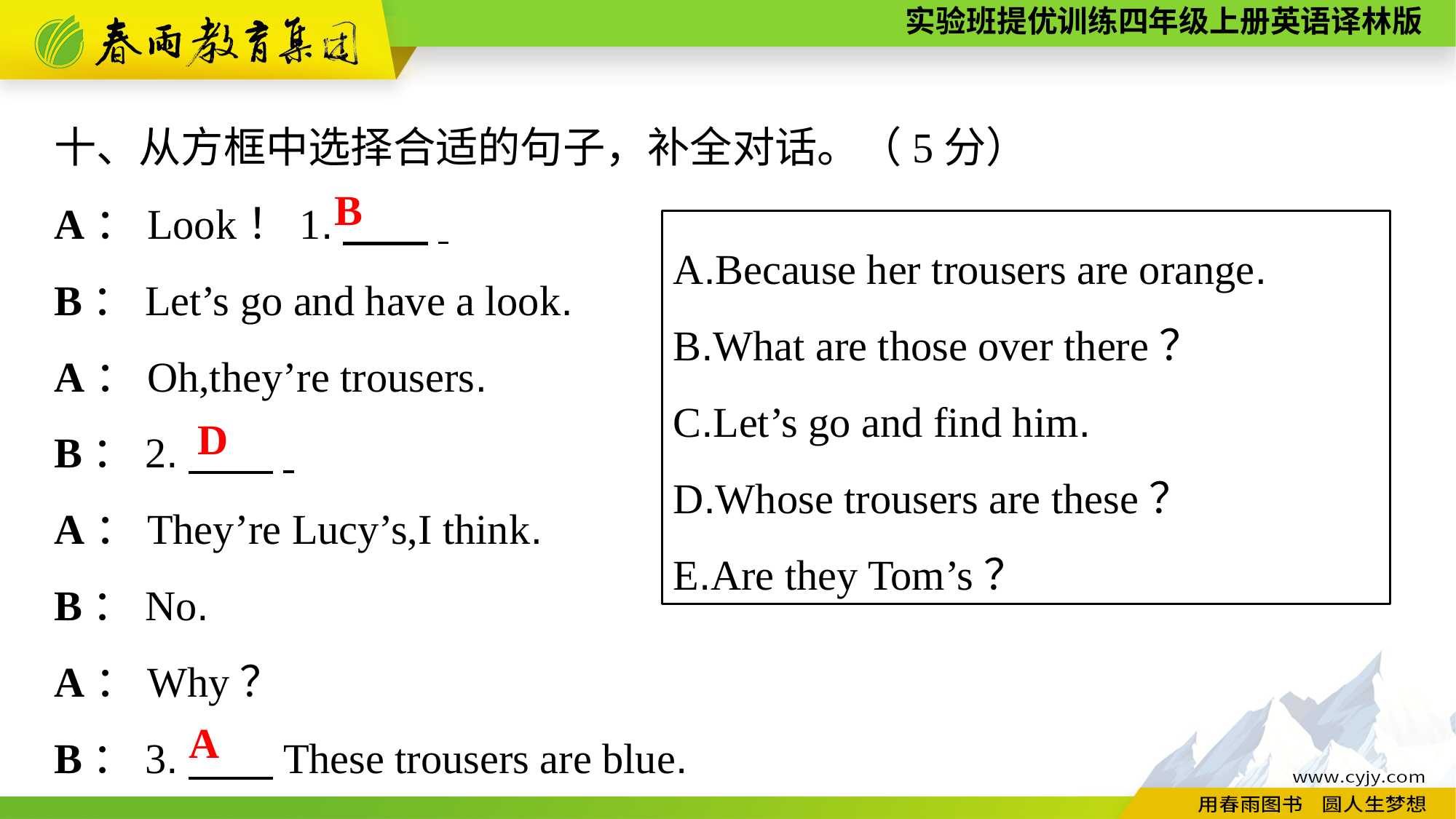

十、从方框中选择合适的句子，补全对话。（5分）
A：Look！1.　　.
B：Let’s go and have a look.
A：Oh,they’re trousers.
B：2.　　.
A：They’re Lucy’s,I think.
B：No.
A：Why？
B：3.　　These trousers are blue.
B
A.Because her trousers are orange.
B.What are those over there？
C.Let’s go and find him.
D.Whose trousers are these？
E.Are they Tom’s？
D
A